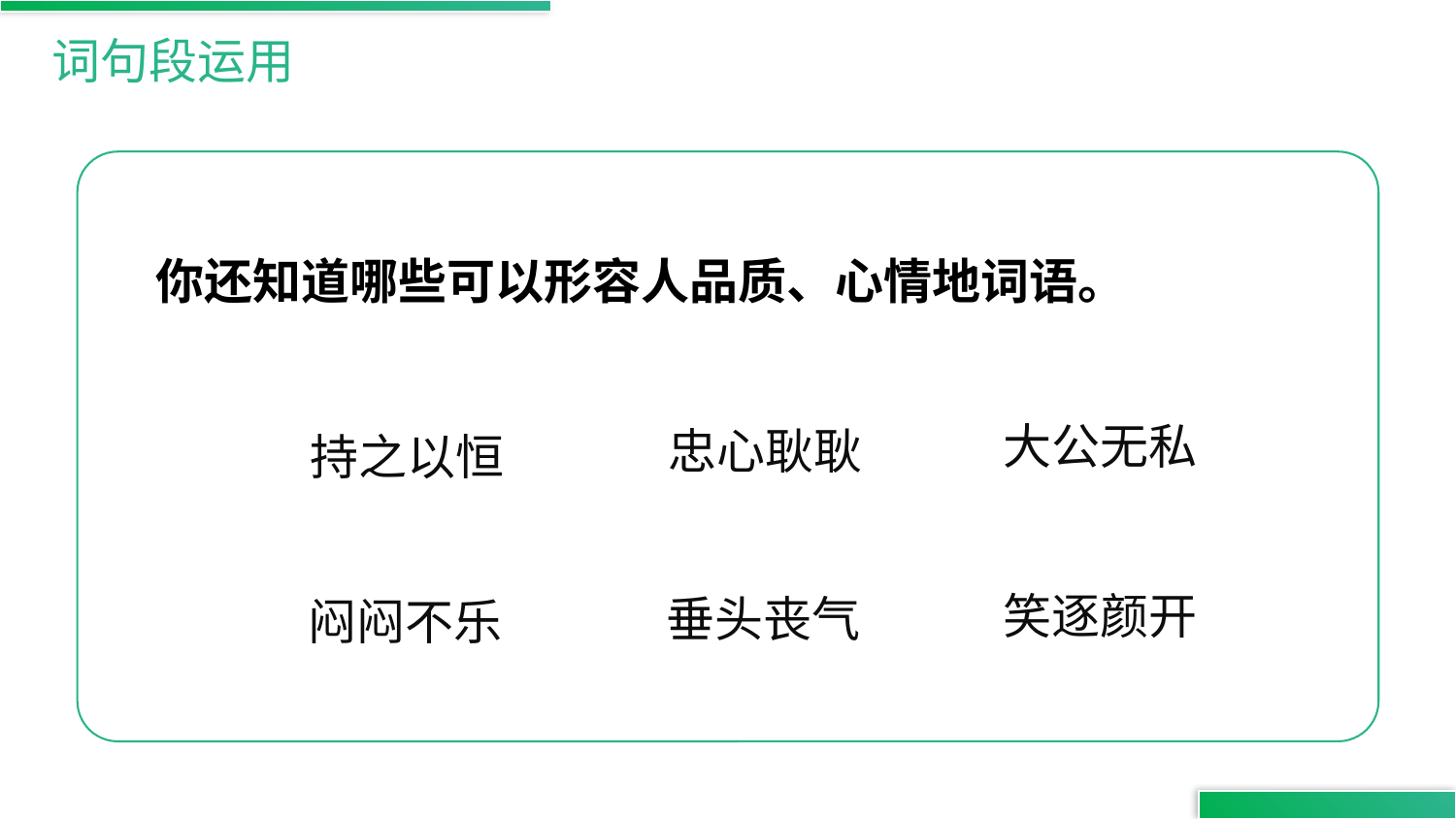

词句段运用
你还知道哪些可以形容人品质、心情地词语。
大公无私
忠心耿耿
持之以恒
笑逐颜开
垂头丧气
闷闷不乐